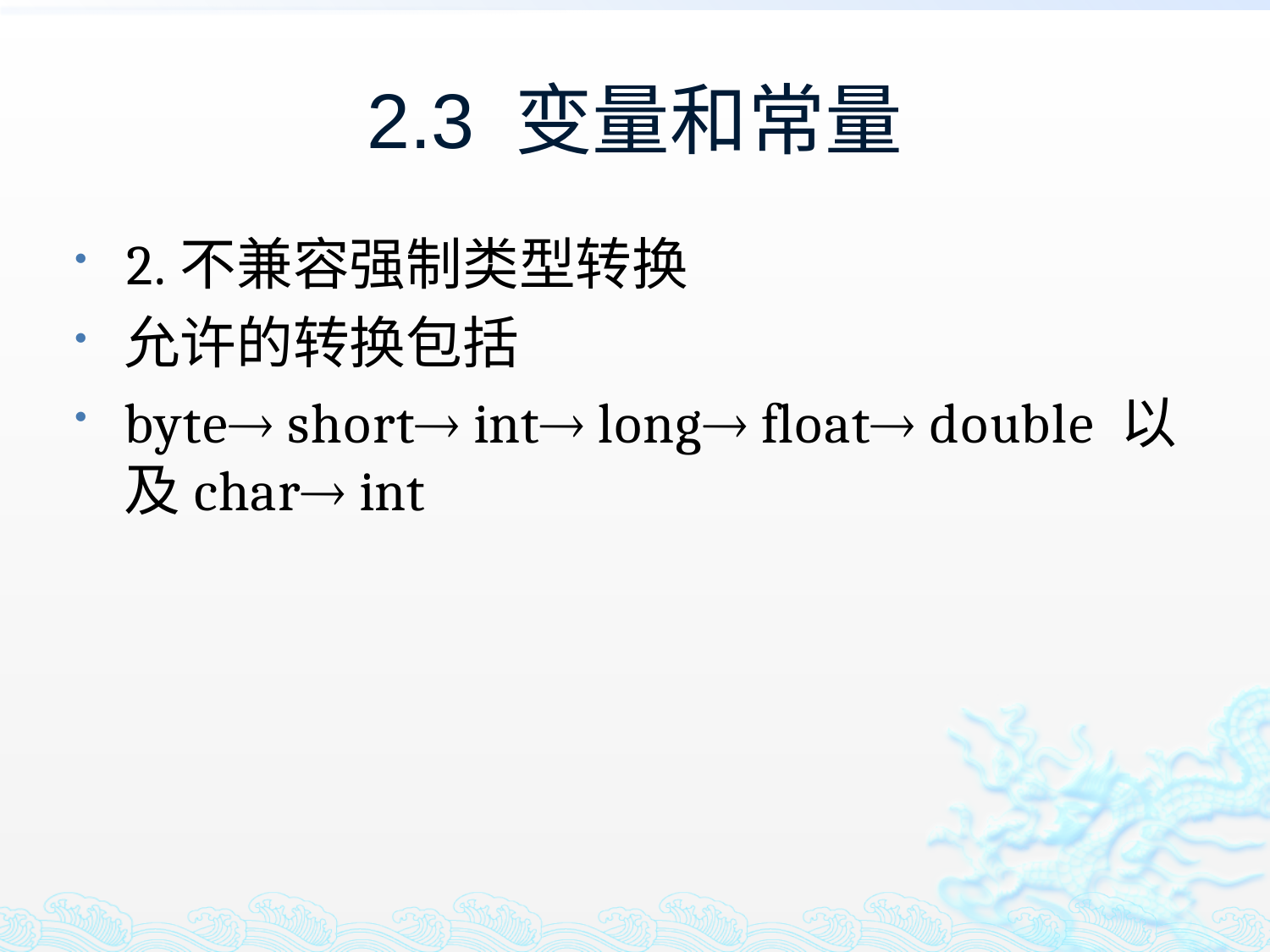

# 2.3 变量和常量
2.不兼容强制类型转换
允许的转换包括
byte→ short→ int→ long→ float→ double 以及char→ int